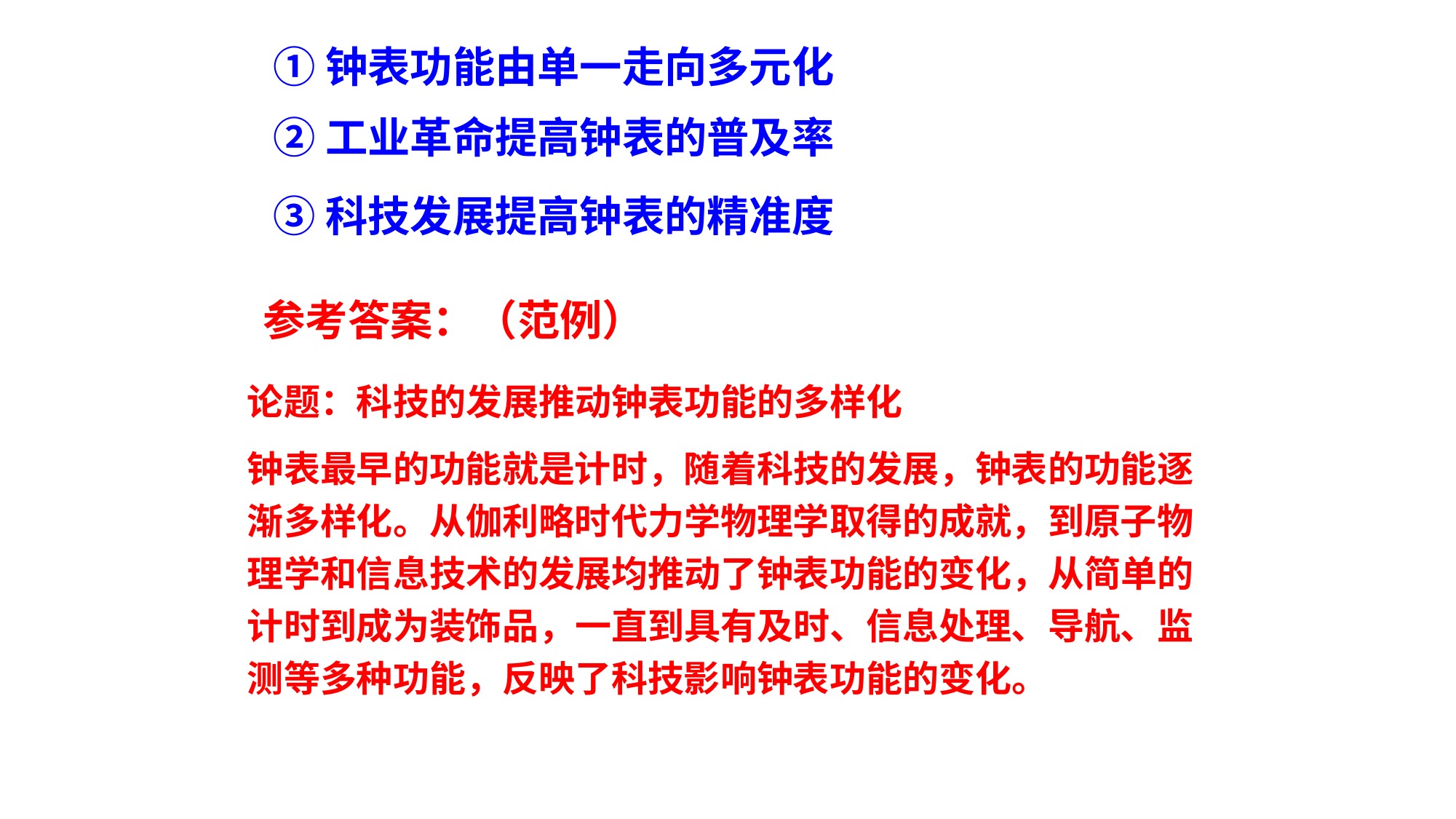

①钟表功能由单一走向多元化
②工业革命提高钟表的普及率
③科技发展提高钟表的精准度
参考答案：（范例）
论题：科技的发展推动钟表功能的多样化
钟表最早的功能就是计时，随着科技的发展，钟表的功能逐渐多样化。从伽利略时代力学物理学取得的成就，到原子物理学和信息技术的发展均推动了钟表功能的变化，从简单的计时到成为装饰品，一直到具有及时、信息处理、导航、监测等多种功能，反映了科技影响钟表功能的变化。